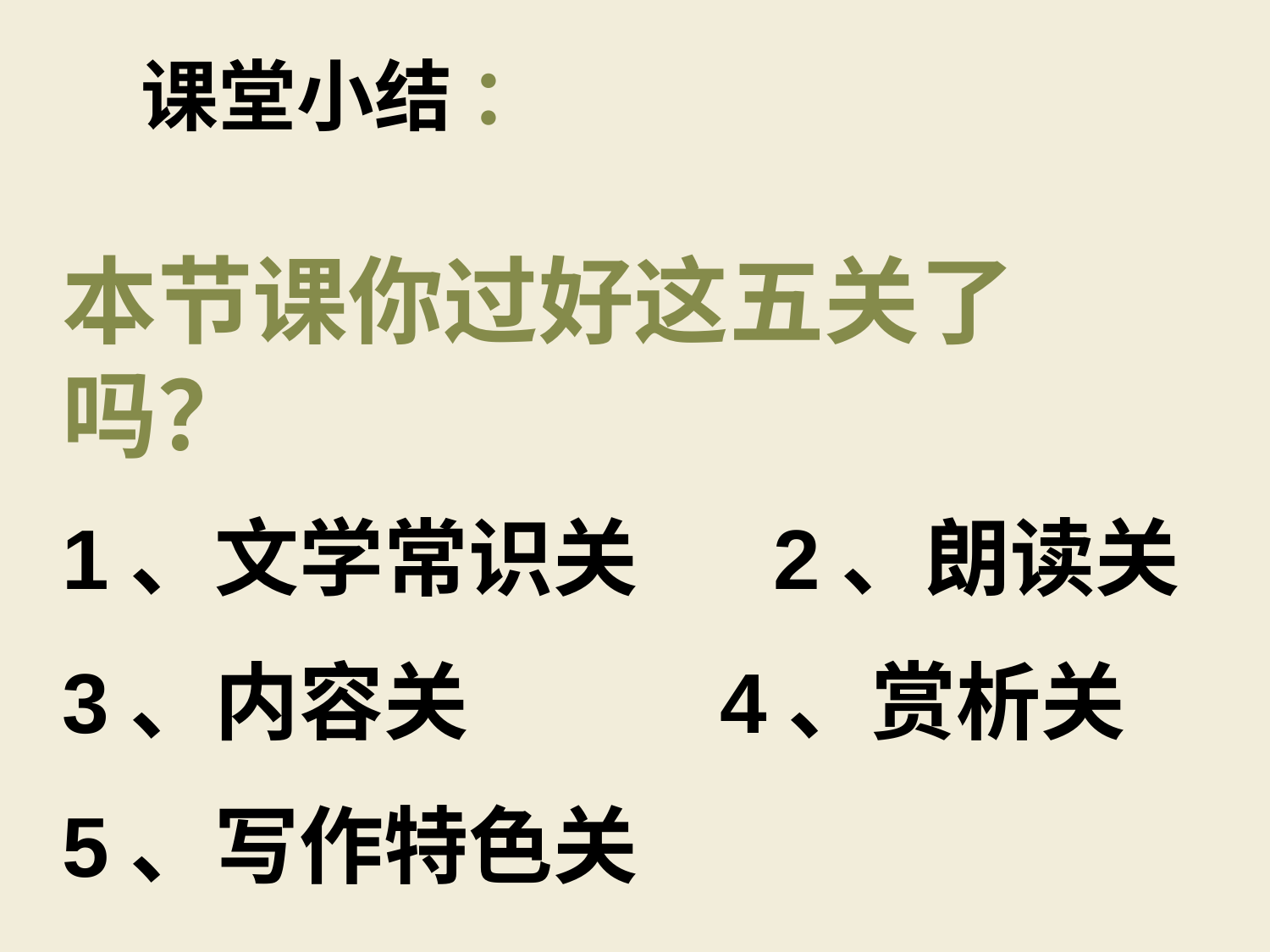

课堂小结 ：
本节课你过好这五关了吗？
1、文学常识关      2、朗读关
3、内容关            4、赏析关
5、写作特色关